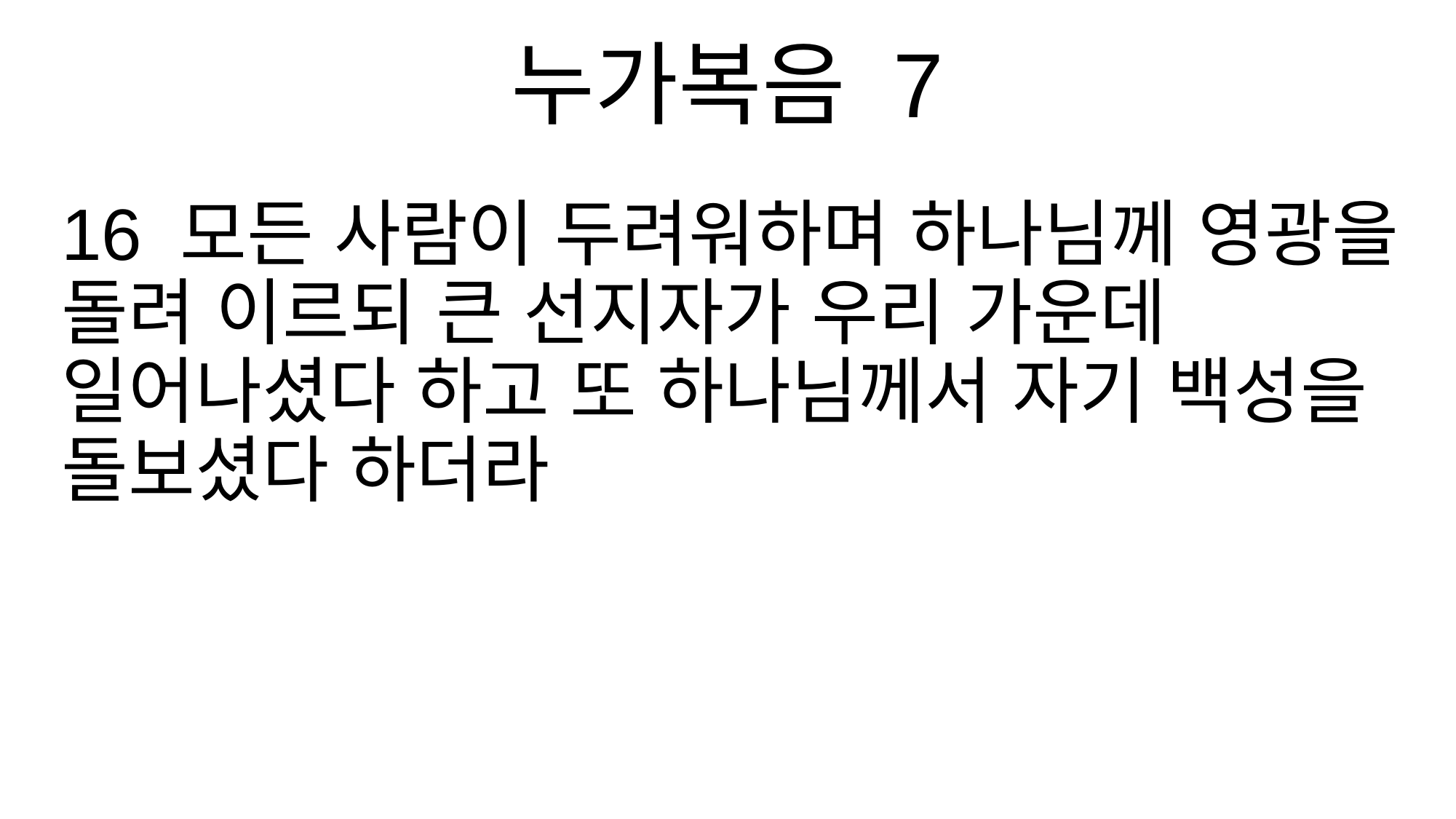

누가복음 7
16 모든 사람이 두려워하며 하나님께 영광을 돌려 이르되 큰 선지자가 우리 가운데 일어나셨다 하고 또 하나님께서 자기 백성을 돌보셨다 하더라